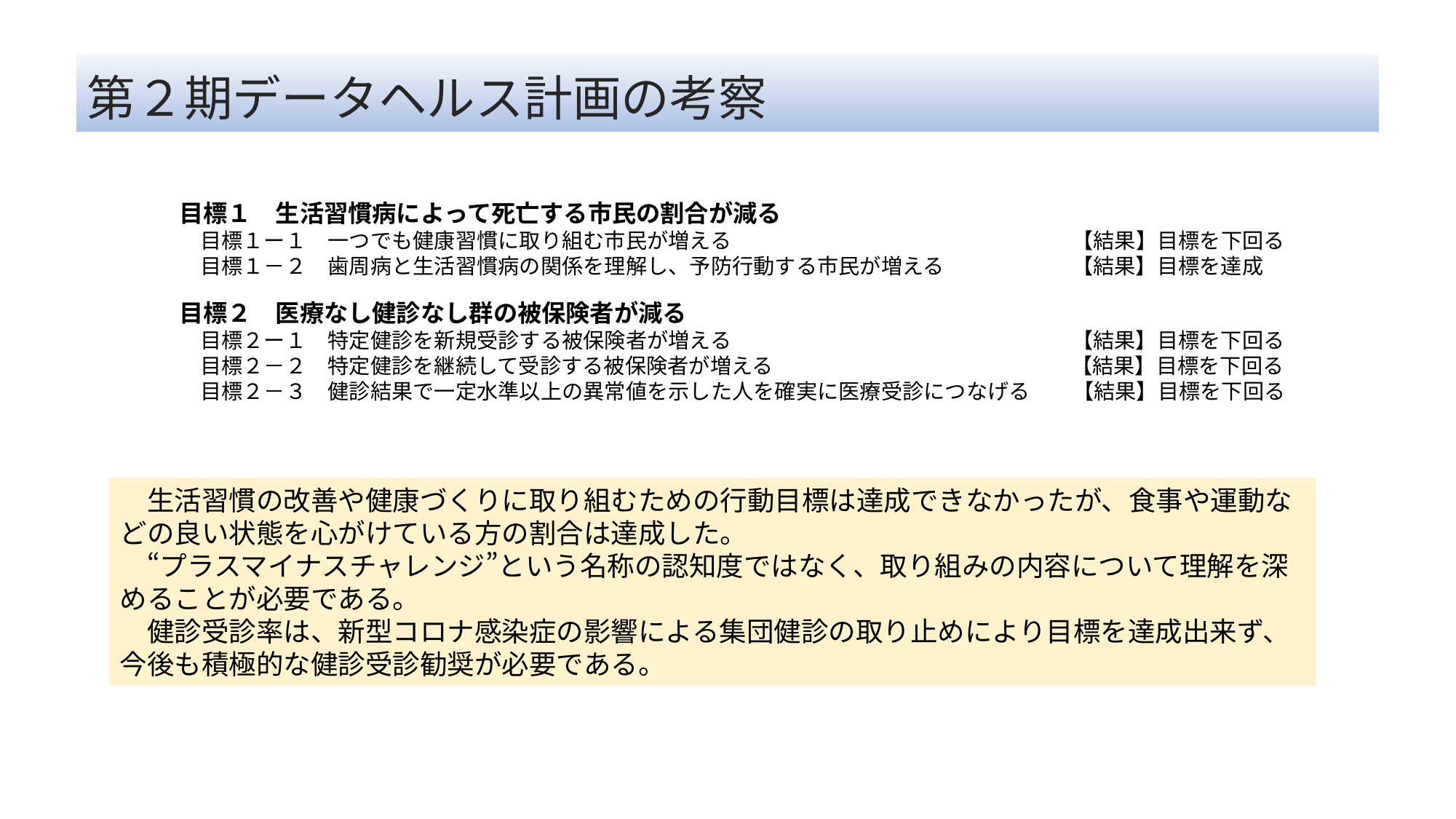

第２期データヘルス計画の考察
目標１　生活習慣病によって死亡する市民の割合が減る
　目標１ー１　一つでも健康習慣に取り組む市民が増える　　　　　　　　　　　　　　　　【結果】目標を下回る
　目標１－２　歯周病と生活習慣病の関係を理解し、予防行動する市民が増える　　　　　　【結果】目標を達成

目標２　医療なし健診なし群の被保険者が減る
　目標２ー１　特定健診を新規受診する被保険者が増える　　　　　　　　　　　　　　　　【結果】目標を下回る
　目標２－２　特定健診を継続して受診する被保険者が増える　　　　　　　　　　　　　　【結果】目標を下回る
　目標２－３　健診結果で一定水準以上の異常値を示した人を確実に医療受診につなげる　　【結果】目標を下回る
　生活習慣の改善や健康づくりに取り組むための行動目標は達成できなかったが、食事や運動などの良い状態を心がけている方の割合は達成した。
　“プラスマイナスチャレンジ”という名称の認知度ではなく、取り組みの内容について理解を深めることが必要である。
　健診受診率は、新型コロナ感染症の影響による集団健診の取り止めにより目標を達成出来ず、今後も積極的な健診受診勧奨が必要である。